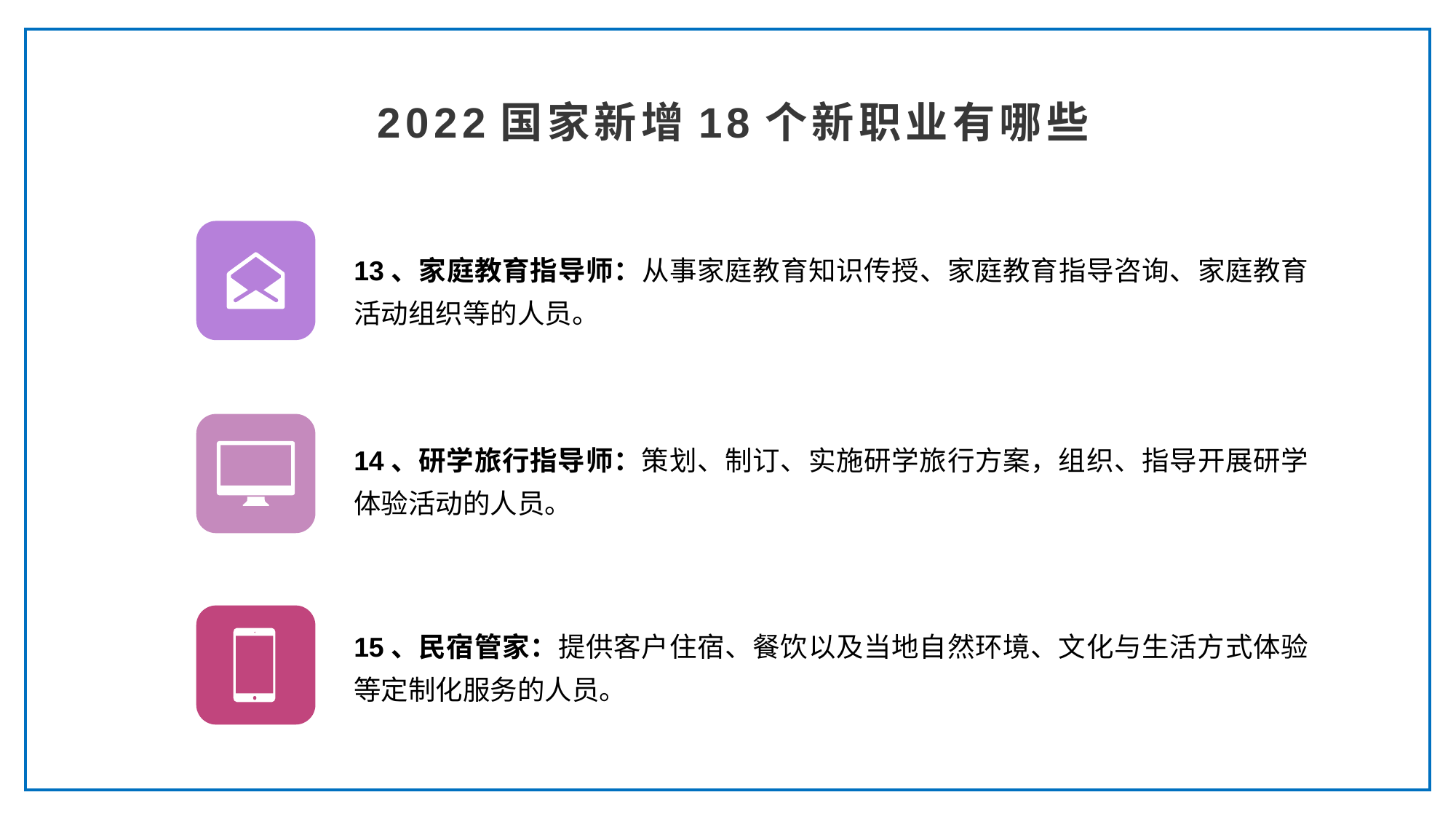

2022国家新增18个新职业有哪些
13、家庭教育指导师：从事家庭教育知识传授、家庭教育指导咨询、家庭教育活动组织等的人员。

14、研学旅行指导师：策划、制订、实施研学旅行方案，组织、指导开展研学体验活动的人员。

15、民宿管家：提供客户住宿、餐饮以及当地自然环境、文化与生活方式体验等定制化服务的人员。